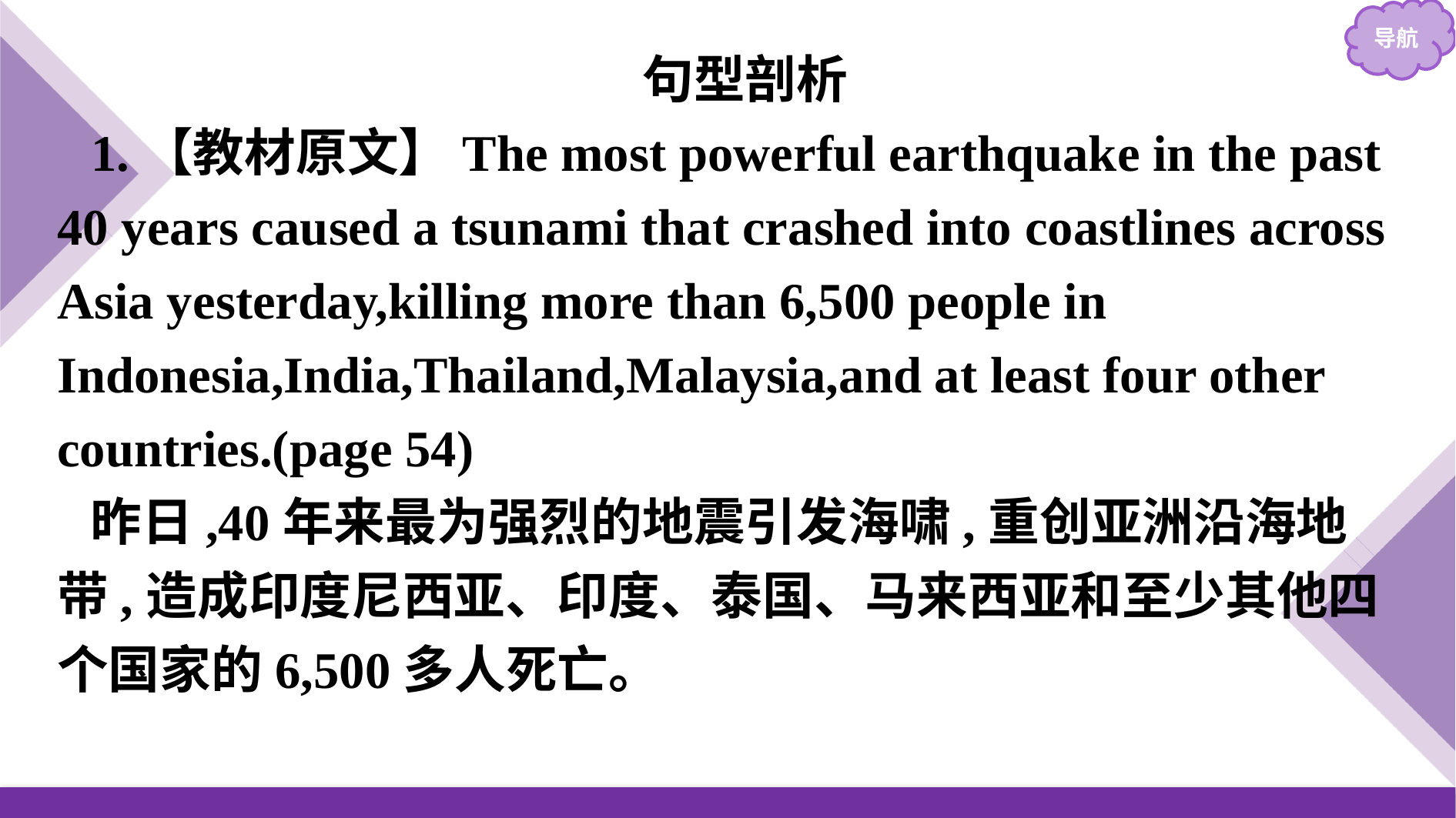

句型剖析
1.【教材原文】The most powerful earthquake in the past 40 years caused a tsunami that crashed into coastlines across Asia yesterday,killing more than 6,500 people in Indonesia,India,Thailand,Malaysia,and at least four other countries.(page 54)
昨日,40年来最为强烈的地震引发海啸,重创亚洲沿海地带,造成印度尼西亚、印度、泰国、马来西亚和至少其他四个国家的6,500多人死亡。